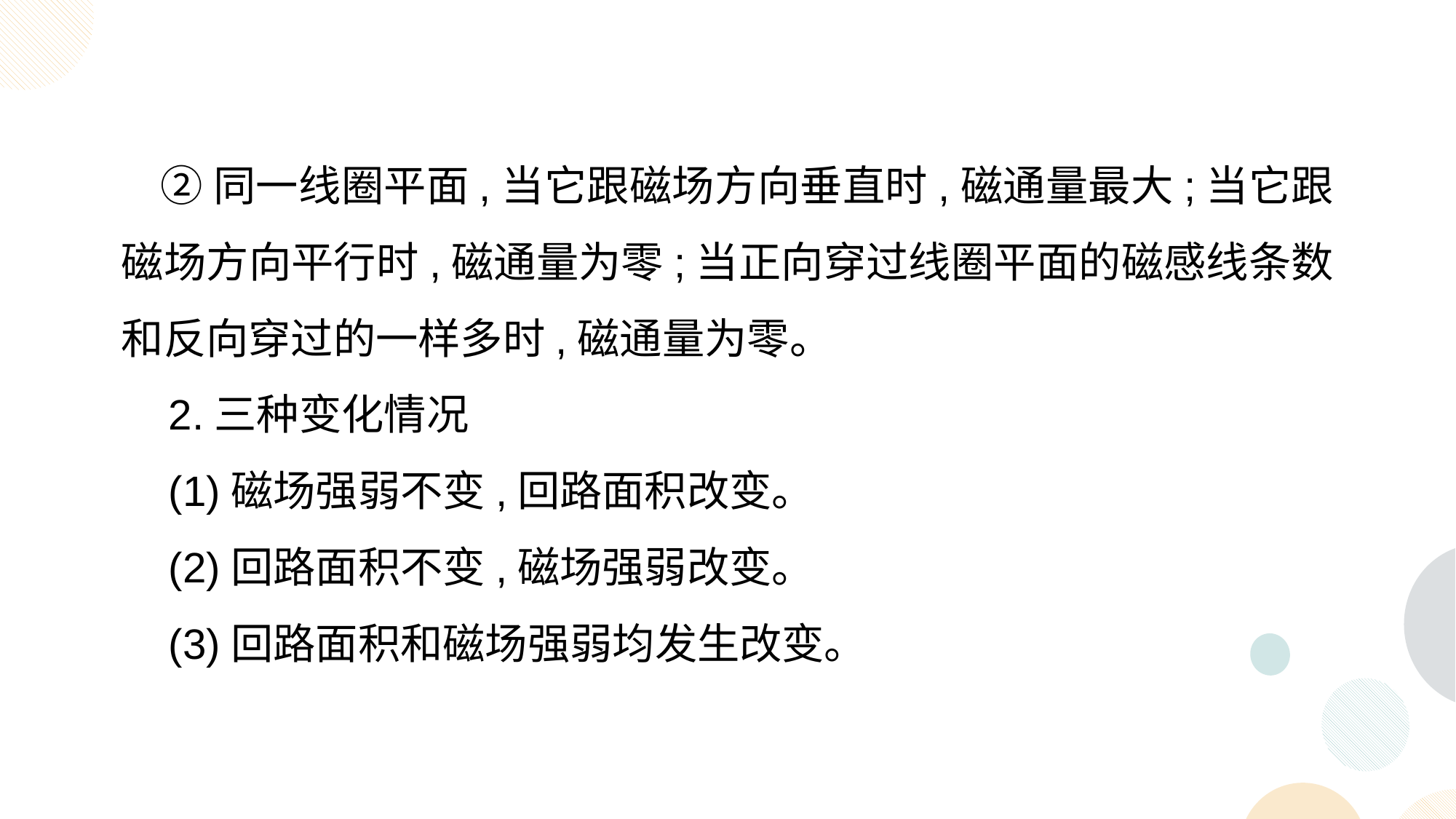

②同一线圈平面,当它跟磁场方向垂直时,磁通量最大;当它跟磁场方向平行时,磁通量为零;当正向穿过线圈平面的磁感线条数和反向穿过的一样多时,磁通量为零。
    2.三种变化情况
    (1)磁场强弱不变,回路面积改变。
    (2)回路面积不变,磁场强弱改变。
    (3)回路面积和磁场强弱均发生改变。